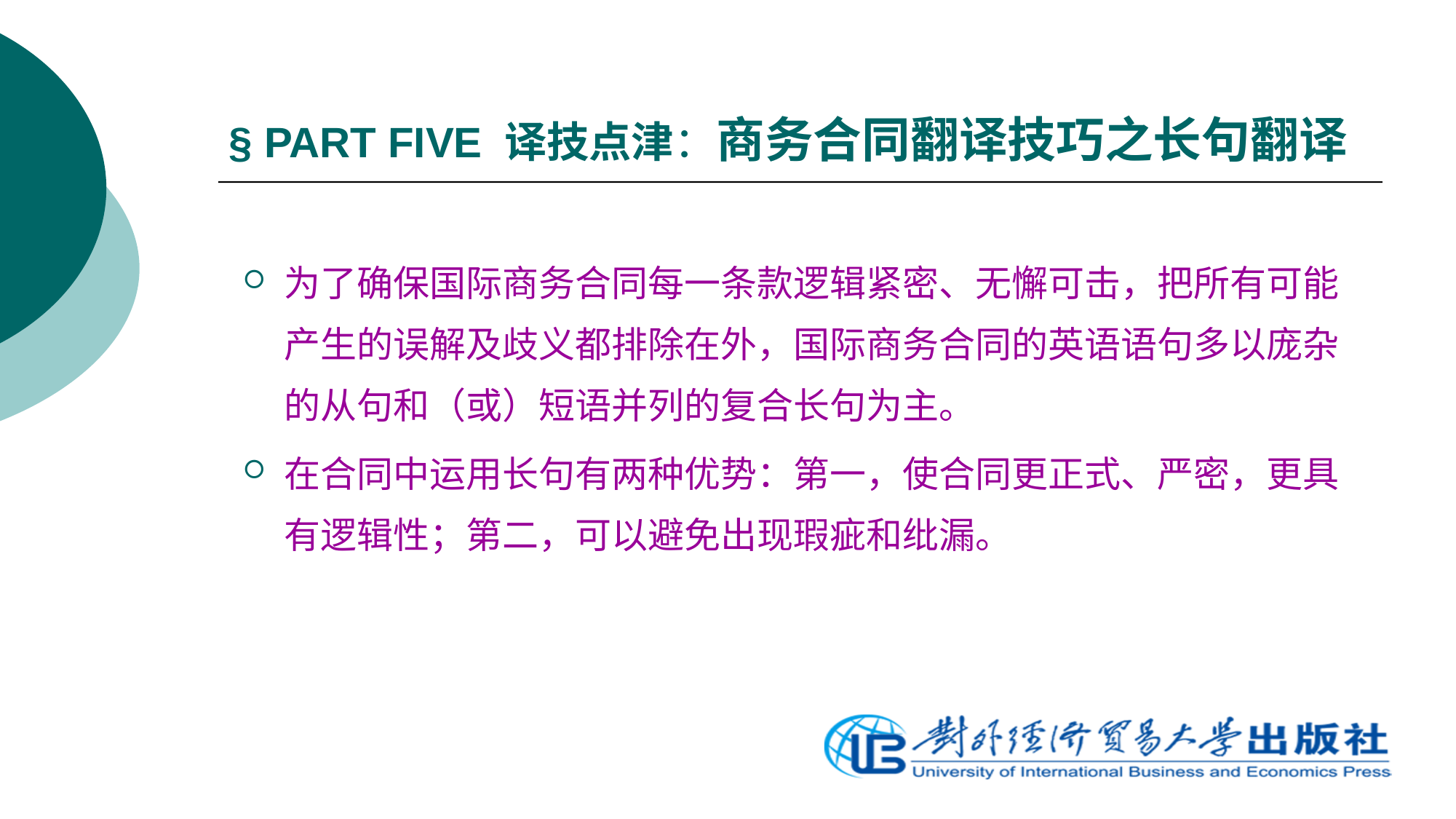

# § PART FIVE 译技点津：商务合同翻译技巧之长句翻译
为了确保国际商务合同每一条款逻辑紧密、无懈可击，把所有可能产生的误解及歧义都排除在外，国际商务合同的英语语句多以庞杂的从句和（或）短语并列的复合长句为主。
在合同中运用长句有两种优势：第一，使合同更正式、严密，更具有逻辑性；第二，可以避免出现瑕疵和纰漏。